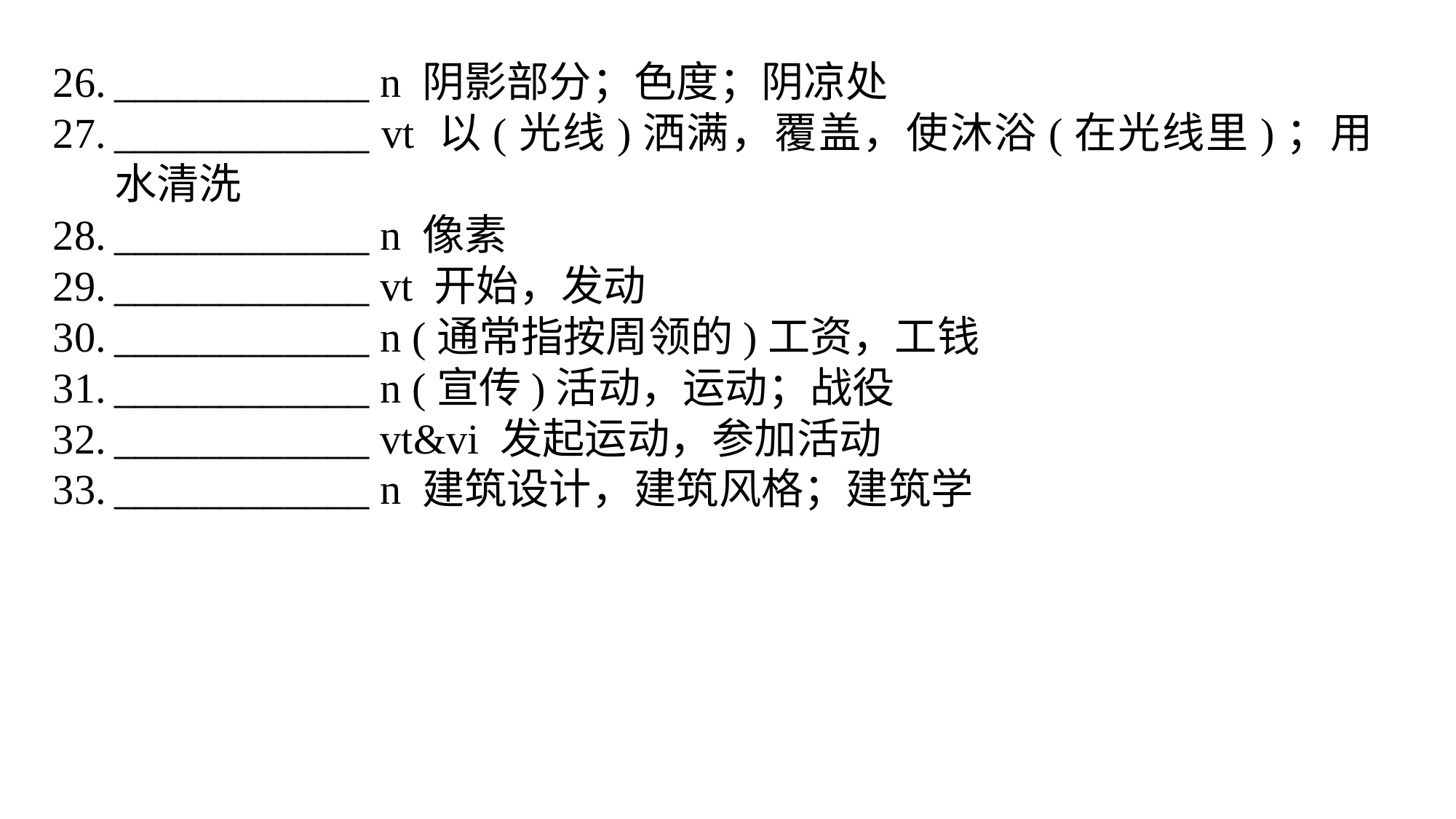

____________ n 阴影部分；色度；阴凉处
____________ vt 以(光线)洒满，覆盖，使沐浴(在光线里)；用水清洗
____________ n 像素
____________ vt 开始，发动
____________ n (通常指按周领的)工资，工钱
____________ n (宣传)活动，运动；战役
____________ vt&vi 发起运动，参加活动
____________ n 建筑设计，建筑风格；建筑学